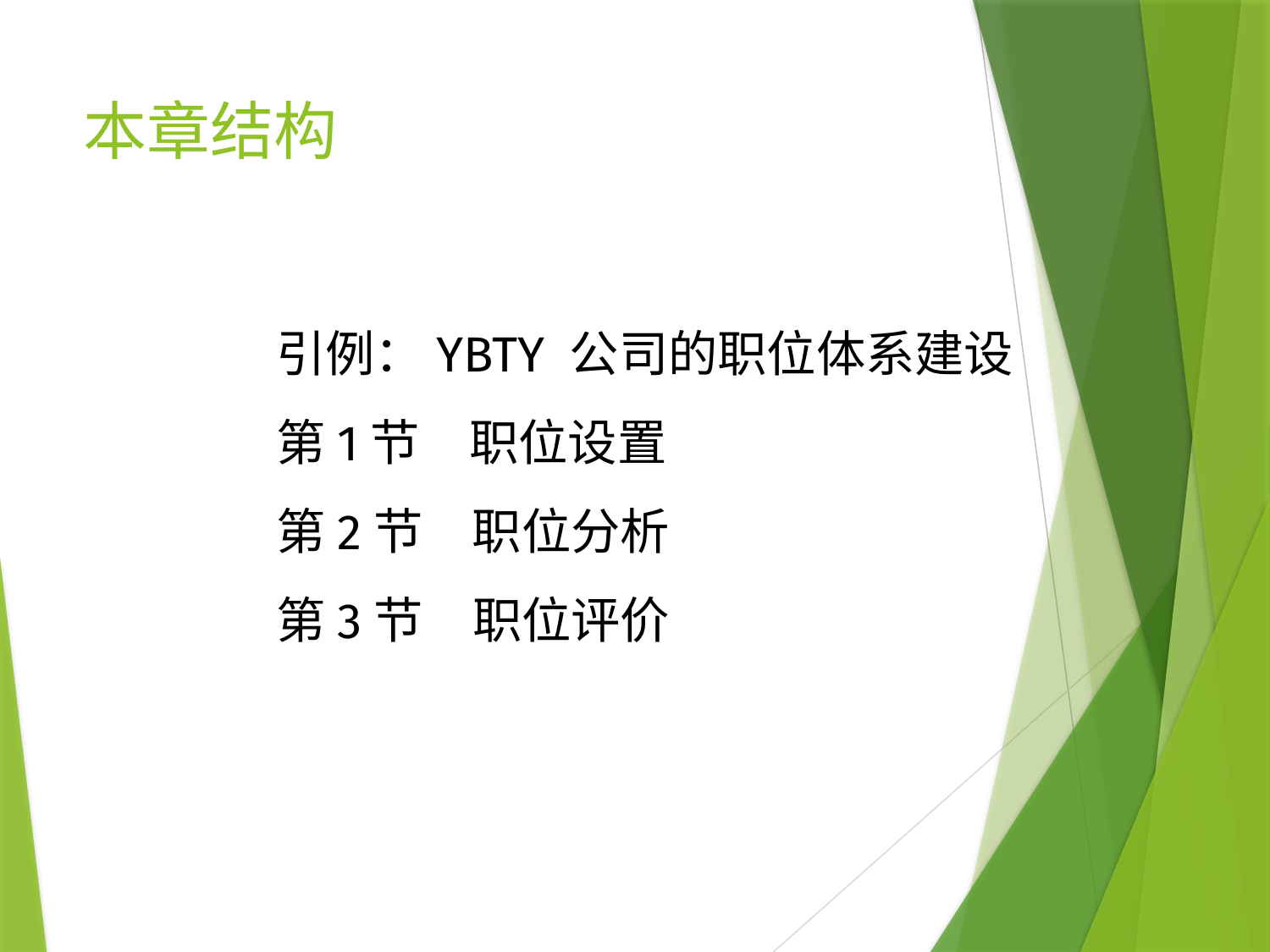

# 本章结构

引例：YBTY 公司的职位体系建设
第1节　职位设置
第2节　职位分析
第3节　职位评价